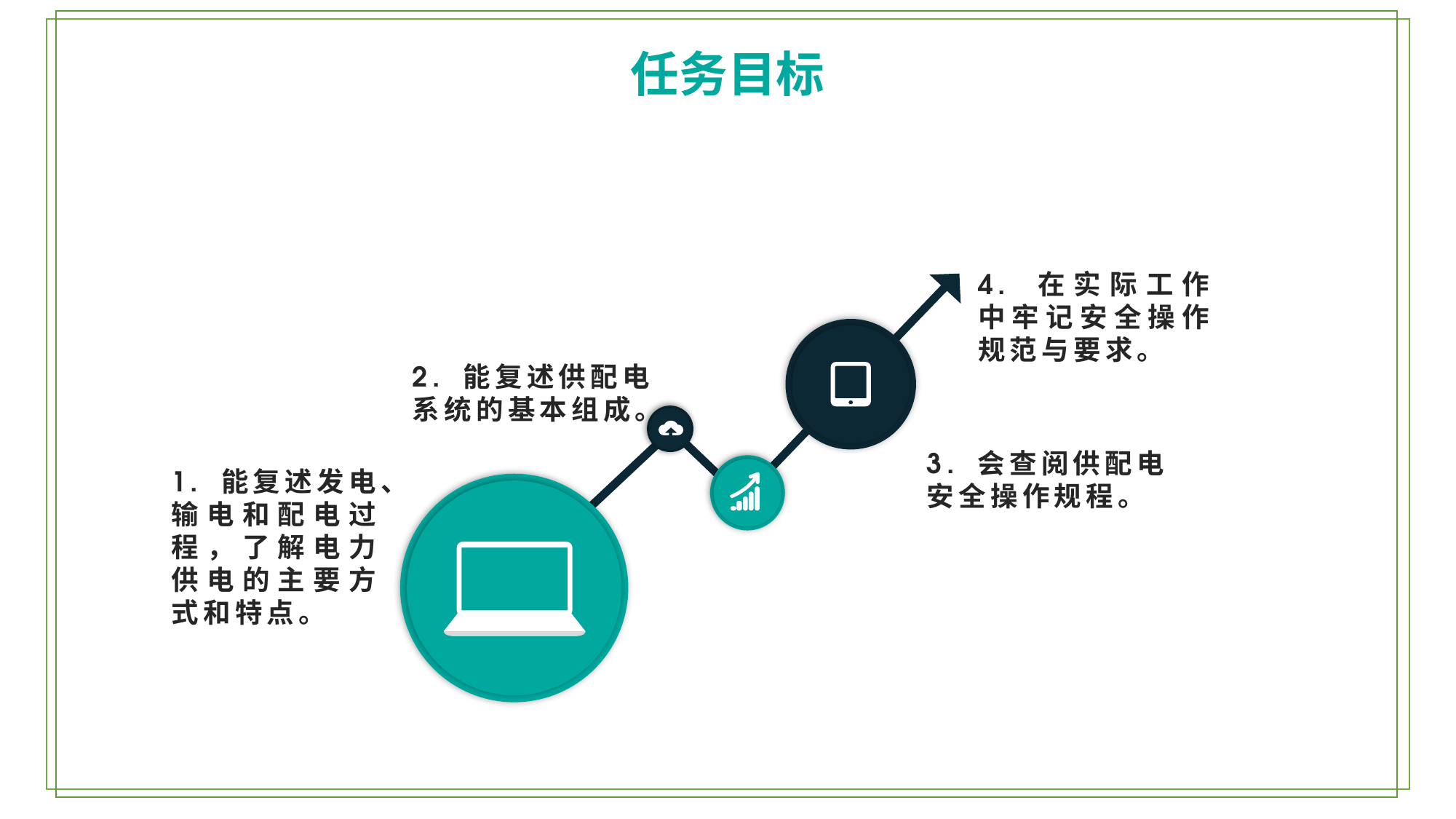

任务目标
4. 在实际工作中牢记安全操作规范与要求。

2. 能复述供配电系统的基本组成。
3. 会查阅供配电安全操作规程。
1. 能复述发电、输电和配电过程，了解电力供电的主要方式和特点。